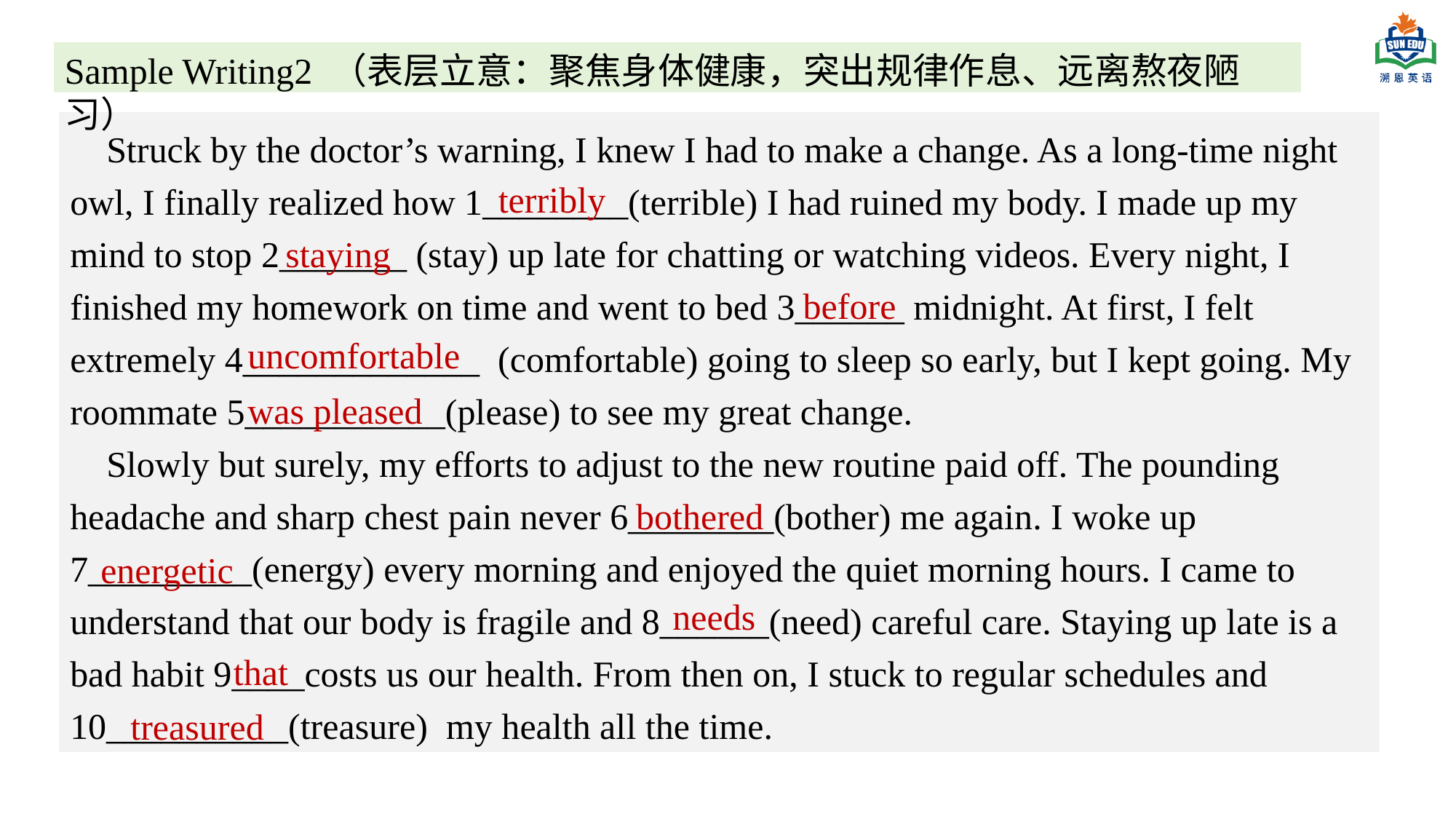

Sample Writing2 （表层立意：聚焦身体健康，突出规律作息、远离熬夜陋习）

    Struck by the doctor’s warning, I knew I had to make a change. As a long-time night owl, I finally realized how 1________(terrible) I had ruined my body. I made up my mind to stop 2_______ (stay) up late for chatting or watching videos. Every night, I finished my homework on time and went to bed 3______ midnight. At first, I felt  extremely 4_____________  (comfortable) going to sleep so early, but I kept going. My roommate 5___________(please) to see my great change.
    Slowly but surely, my efforts to adjust to the new routine paid off. The pounding headache and sharp chest pain never 6________(bother) me again. I woke up 7_________(energy) every morning and enjoyed the quiet morning hours. I came to understand that our body is fragile and 8______(need) careful care. Staying up late is a bad habit 9____costs us our health. From then on, I stuck to regular schedules and 10__________(treasure)  my health all the time.
 terribly
staying
before
uncomfortable
was pleased
bothered
energetic
needs
that
treasured